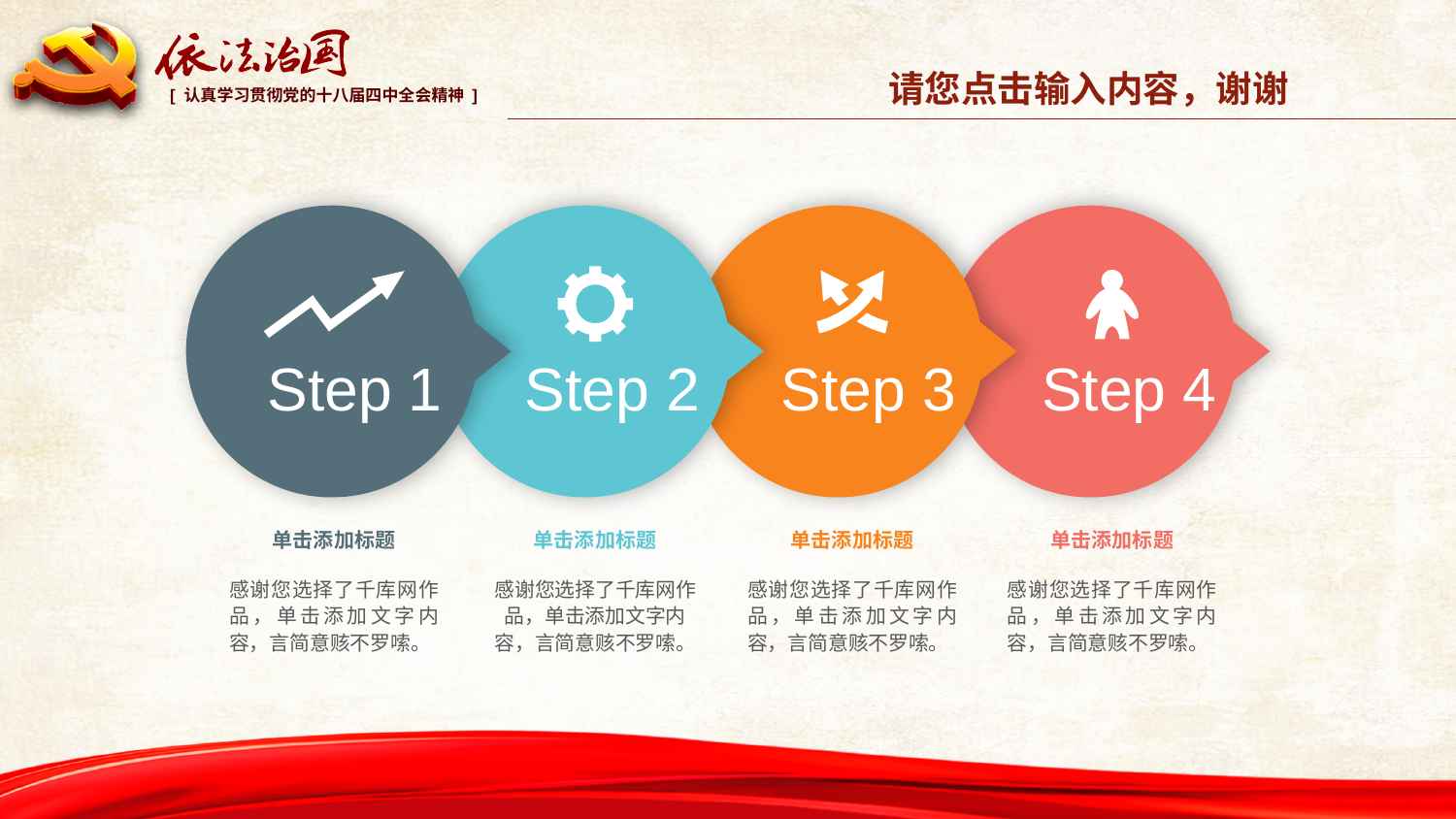

请您点击输入内容，谢谢

Step 1
Step 2
Step 3
Step 4
单击添加标题
单击添加标题
单击添加标题
单击添加标题
感谢您选择了千库网作品，单击添加文字内容，言简意赅不罗嗦。
感谢您选择了千库网作品，单击添加文字内容，言简意赅不罗嗦。
感谢您选择了千库网作品，单击添加文字内容，言简意赅不罗嗦。
感谢您选择了千库网作品，单击添加文字内容，言简意赅不罗嗦。